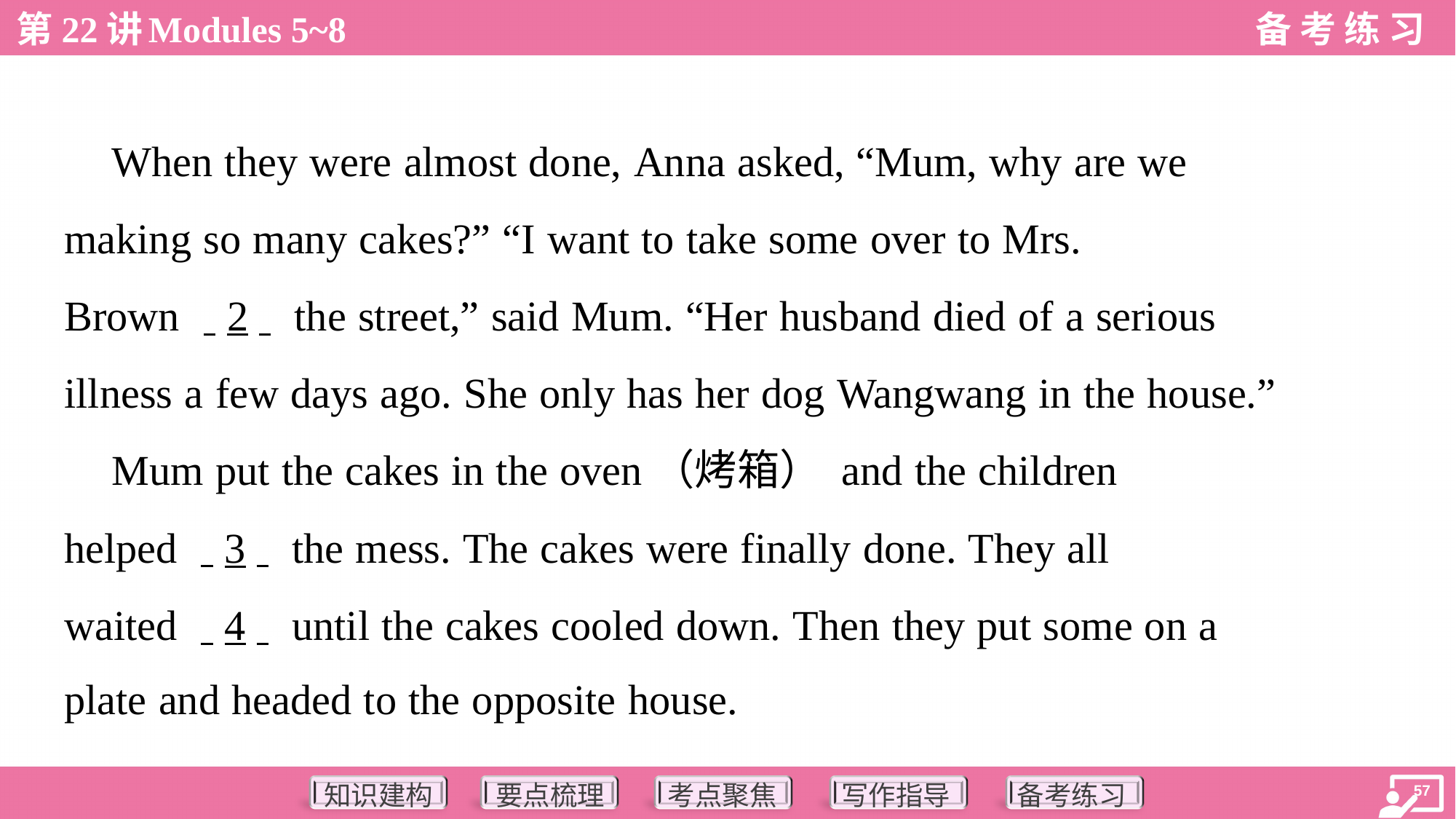

When they were almost done, Anna asked, “Mum, why are we
making so many cakes?” “I want to take some over to Mrs.
Brown . .2. . the street,” said Mum. “Her husband died of a serious
illness a few days ago. She only has her dog Wangwang in the house.”
    Mum put the cakes in the oven（烤箱） and the children
helped . .3. . the mess. The cakes were finally done. They all
waited . .4. . until the cakes cooled down. Then they put some on a
plate and headed to the opposite house.